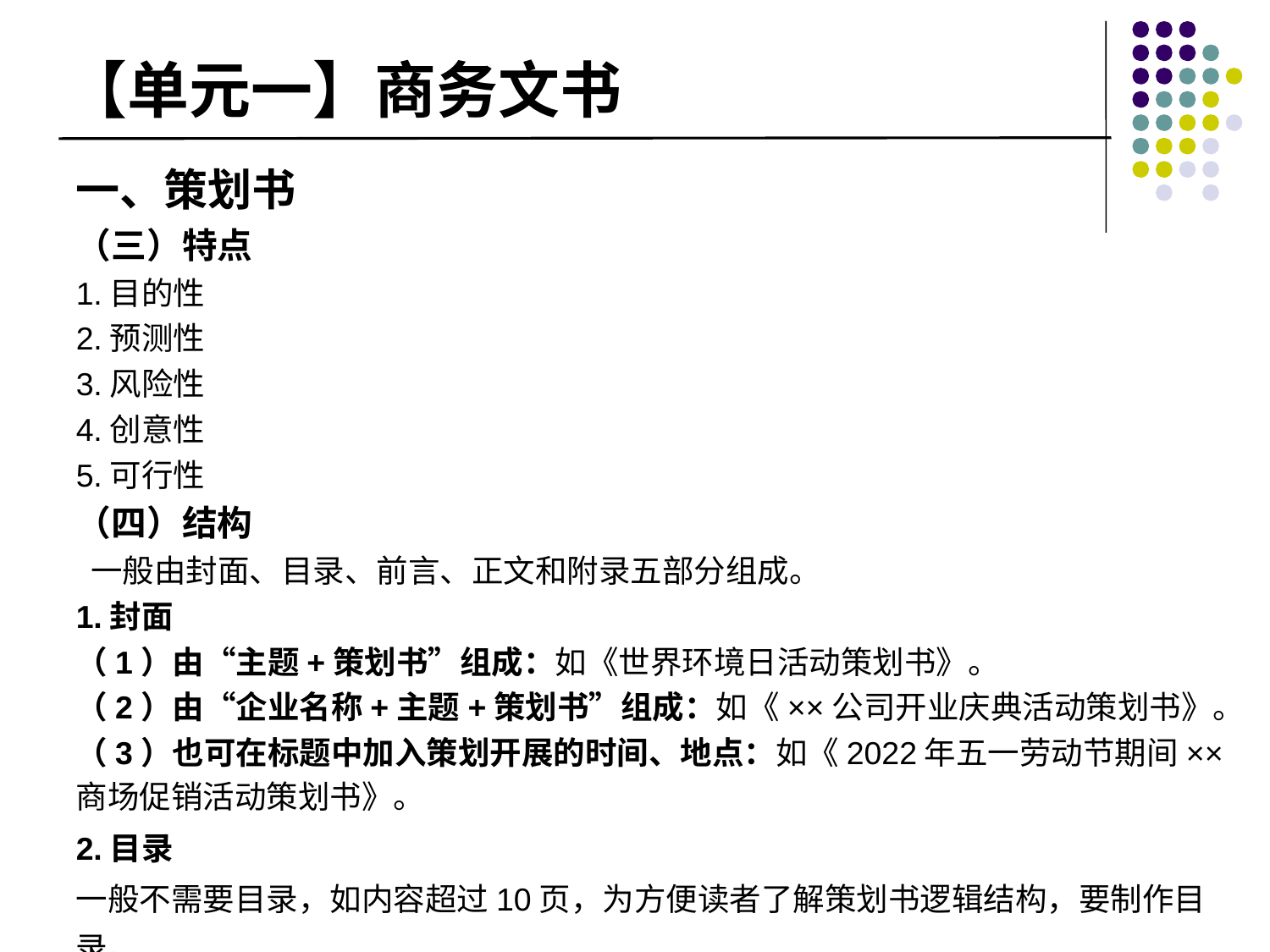

# 【单元一】商务文书
一、策划书
（三）特点
1.目的性
2.预测性
3.风险性
4.创意性
5.可行性
（四）结构
 一般由封面、目录、前言、正文和附录五部分组成。
1.封面
（1）由“主题+策划书”组成：如《世界环境日活动策划书》。
（2）由“企业名称+主题+策划书”组成：如《××公司开业庆典活动策划书》。
（3）也可在标题中加入策划开展的时间、地点：如《2022年五一劳动节期间××商场促销活动策划书》。
2.目录
一般不需要目录，如内容超过10页，为方便读者了解策划书逻辑结构，要制作目录。